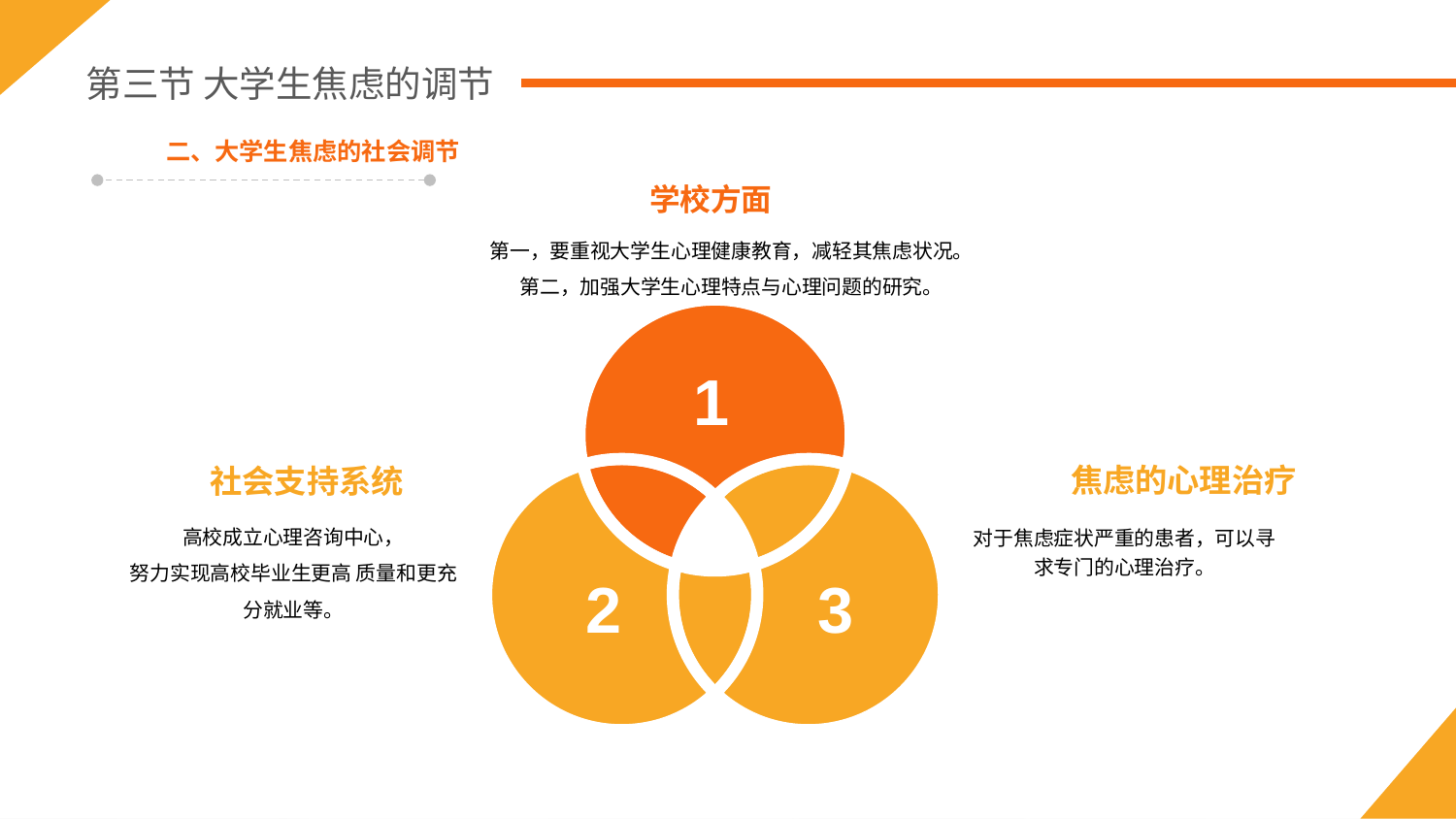

第三节 大学生焦虑的调节
二、大学生焦虑的社会调节
学校方面
第一，要重视大学生心理健康教育，减轻其焦虑状况。
第二，加强大学生心理特点与心理问题的研究。

1
焦虑的心理治疗
社会支持系统
高校成立心理咨询中心，
努力实现高校毕业生更高 质量和更充分就业等。
对于焦虑症状严重的患者，可以寻求专门的心理治疗。
2
3